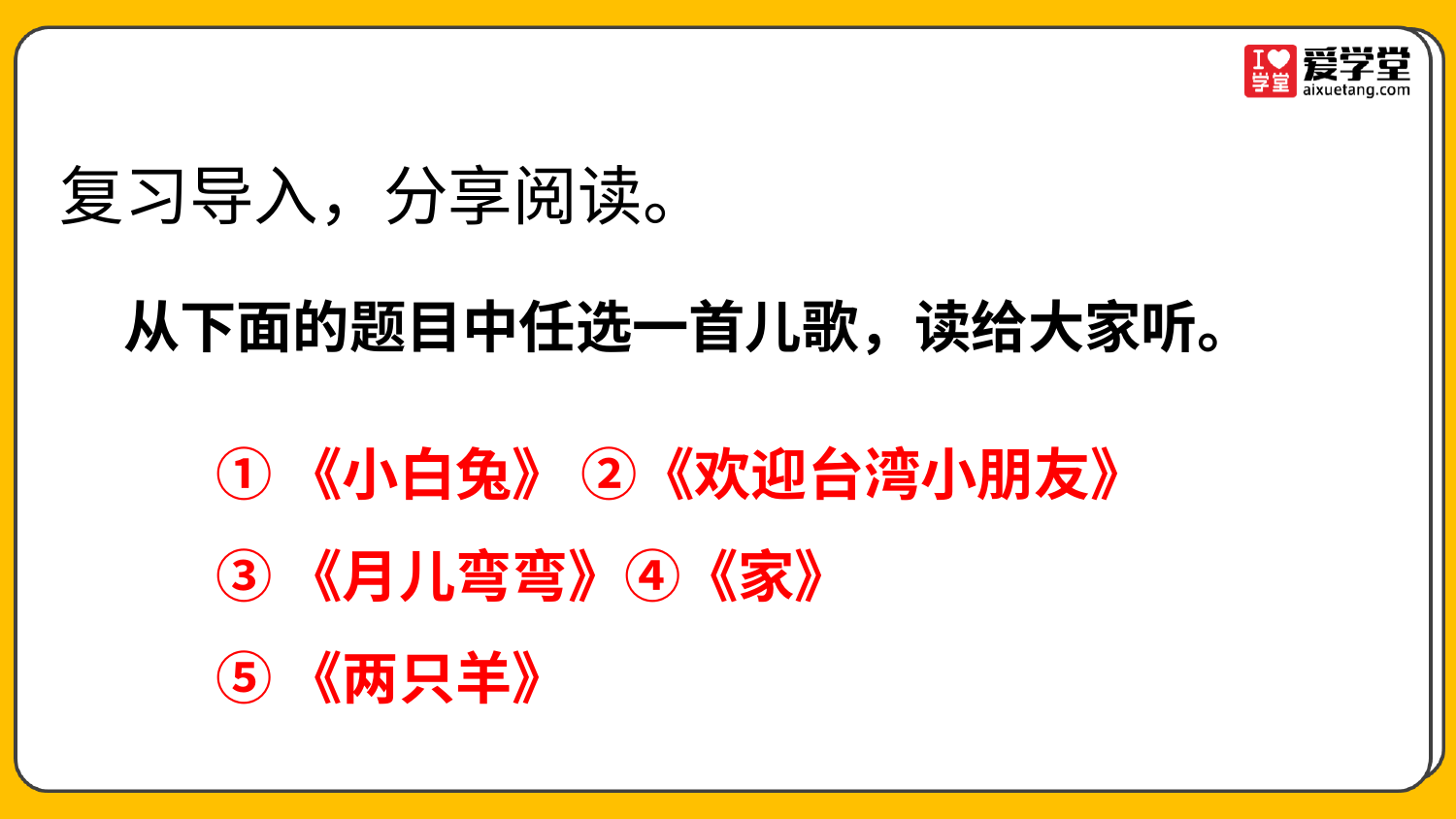

复习导入，分享阅读。
   从下面的题目中任选一首儿歌，读给大家听。
①《小白兔》 ②《欢迎台湾小朋友》
③《月儿弯弯》④《家》
⑤《两只羊》